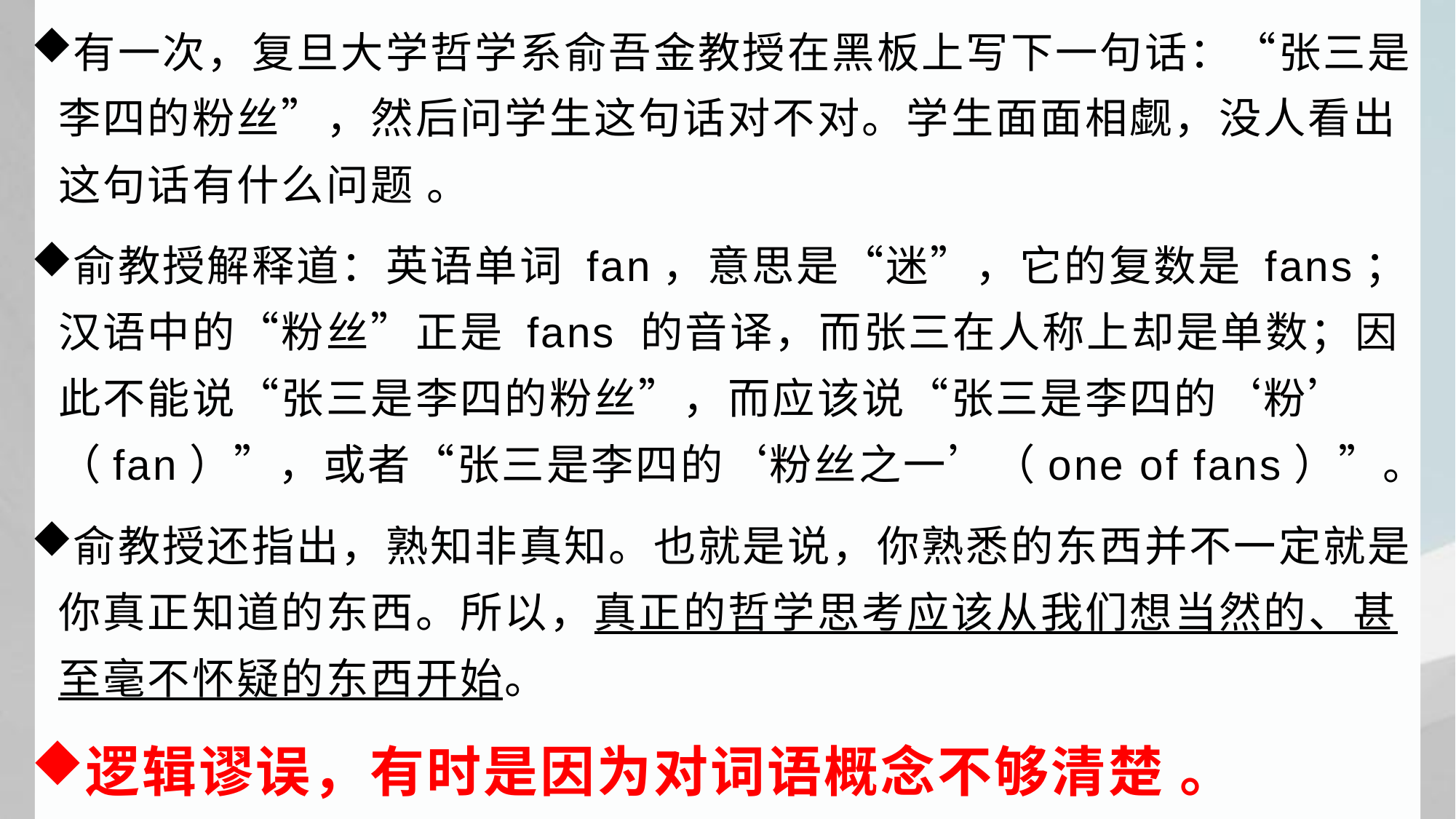

有一次，复旦大学哲学系俞吾金教授在黑板上写下一句话：“张三是李四的粉丝”，然后问学生这句话对不对。学生面面相觑，没人看出这句话有什么问题 。
俞教授解释道：英语单词 fan，意思是“迷”，它的复数是 fans；汉语中的“粉丝”正是 fans 的音译，而张三在人称上却是单数；因此不能说“张三是李四的粉丝”，而应该说“张三是李四的‘粉’（fan）”，或者“张三是李四的‘粉丝之一’（one of fans）”。
俞教授还指出，熟知非真知。也就是说，你熟悉的东西并不一定就是你真正知道的东西。所以，真正的哲学思考应该从我们想当然的、甚至毫不怀疑的东西开始。
逻辑谬误，有时是因为对词语概念不够清楚 。